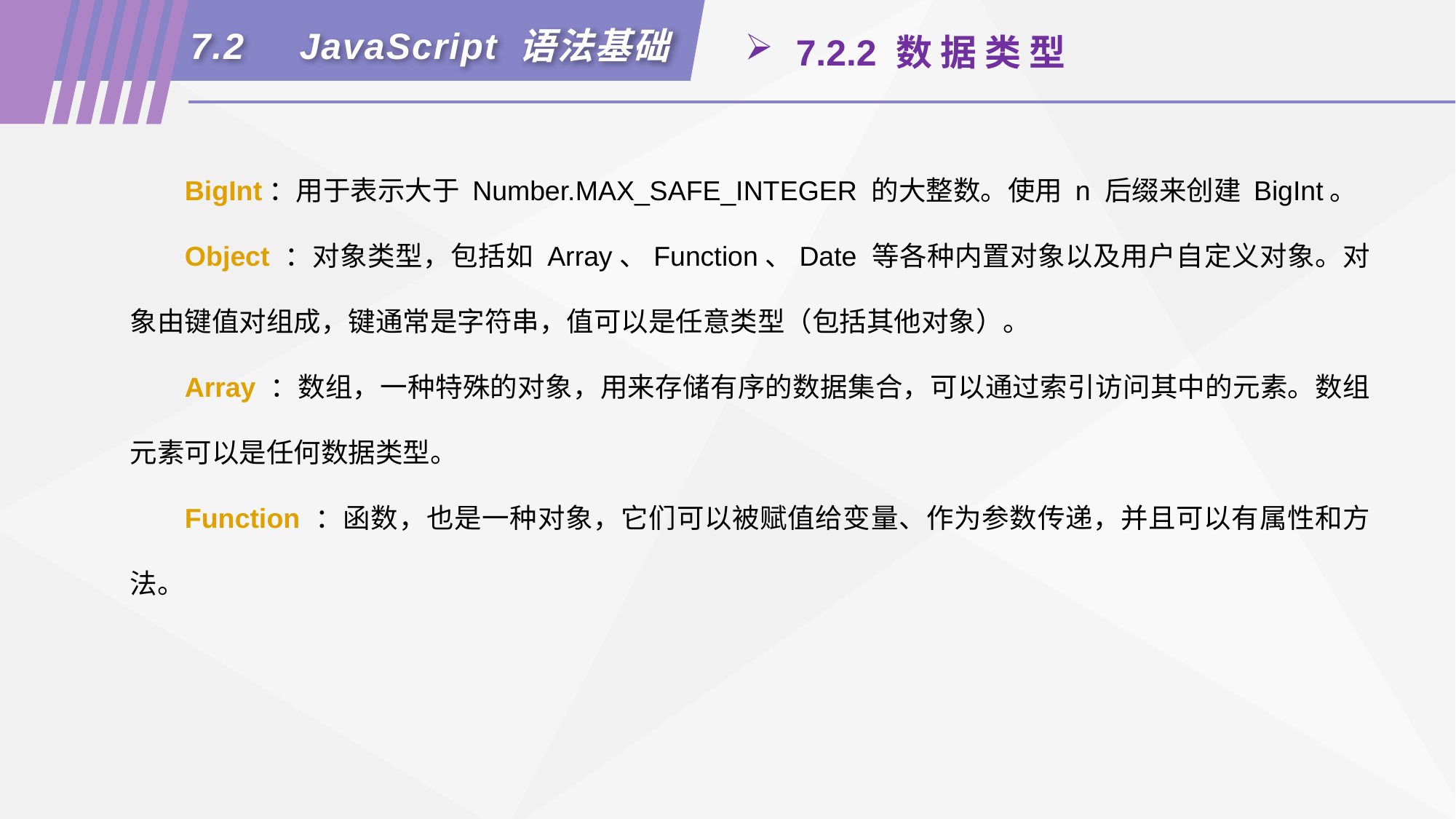

7.2	JavaScript 语法基础
 7.2.2 数 据 类 型
BigInt：用于表示大于 Number.MAX_SAFE_INTEGER 的大整数。使用 n 后缀来创建 BigInt。
Object ：对象类型，包括如 Array、Function、Date 等各种内置对象以及用户自定义对象。对象由键值对组成，键通常是字符串，值可以是任意类型（包括其他对象）。
Array ：数组，一种特殊的对象，用来存储有序的数据集合，可以通过索引访问其中的元素。数组元素可以是任何数据类型。
Function ：函数，也是一种对象，它们可以被赋值给变量、作为参数传递，并且可以有属性和方法。